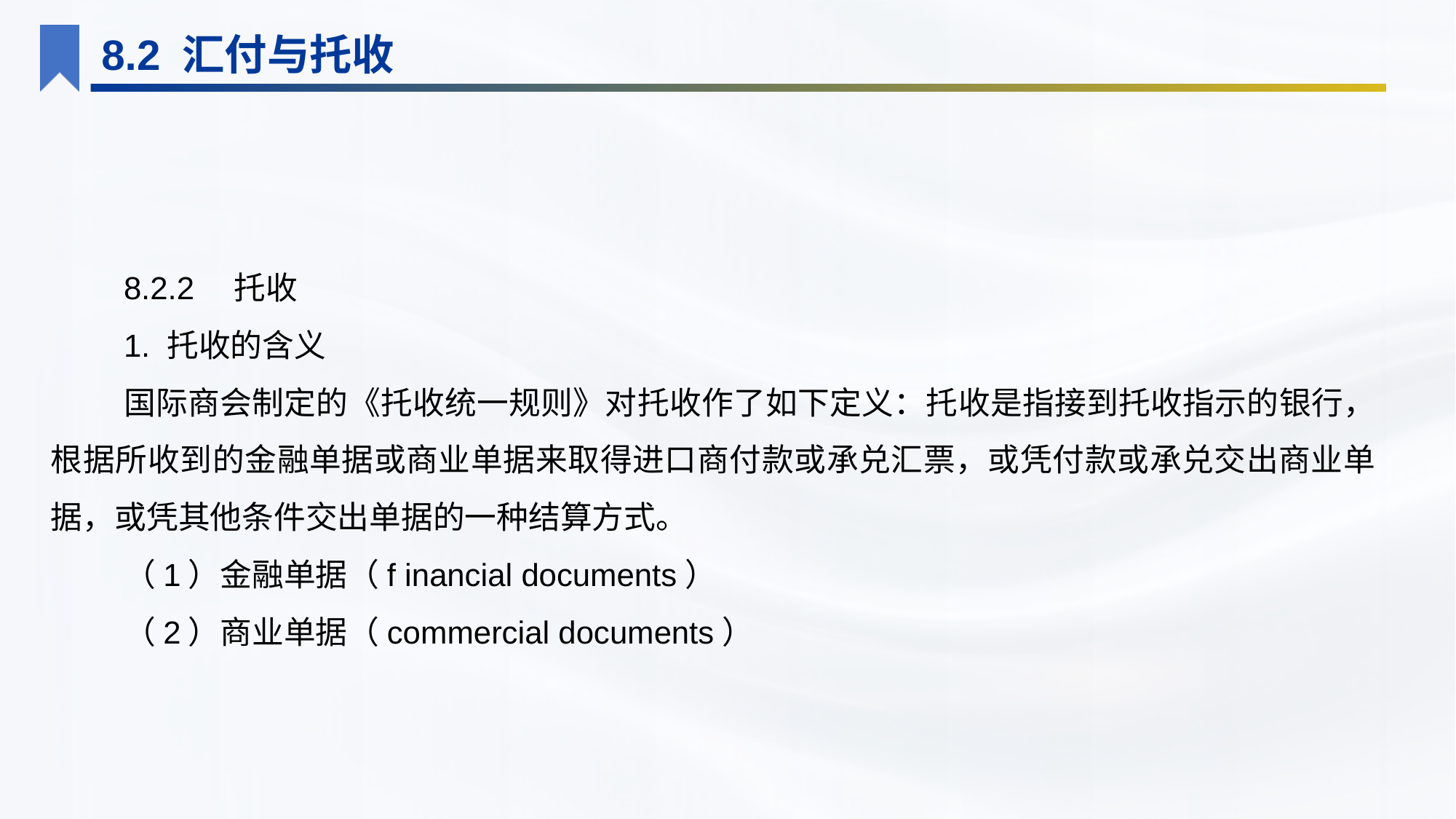

8.2 汇付与托收
8.2.2　托收
1. 托收的含义
国际商会制定的《托收统一规则》对托收作了如下定义：托收是指接到托收指示的银行，根据所收到的金融单据或商业单据来取得进口商付款或承兑汇票，或凭付款或承兑交出商业单据，或凭其他条件交出单据的一种结算方式。
（1）金融单据（f inancial documents）
（2）商业单据（commercial documents）